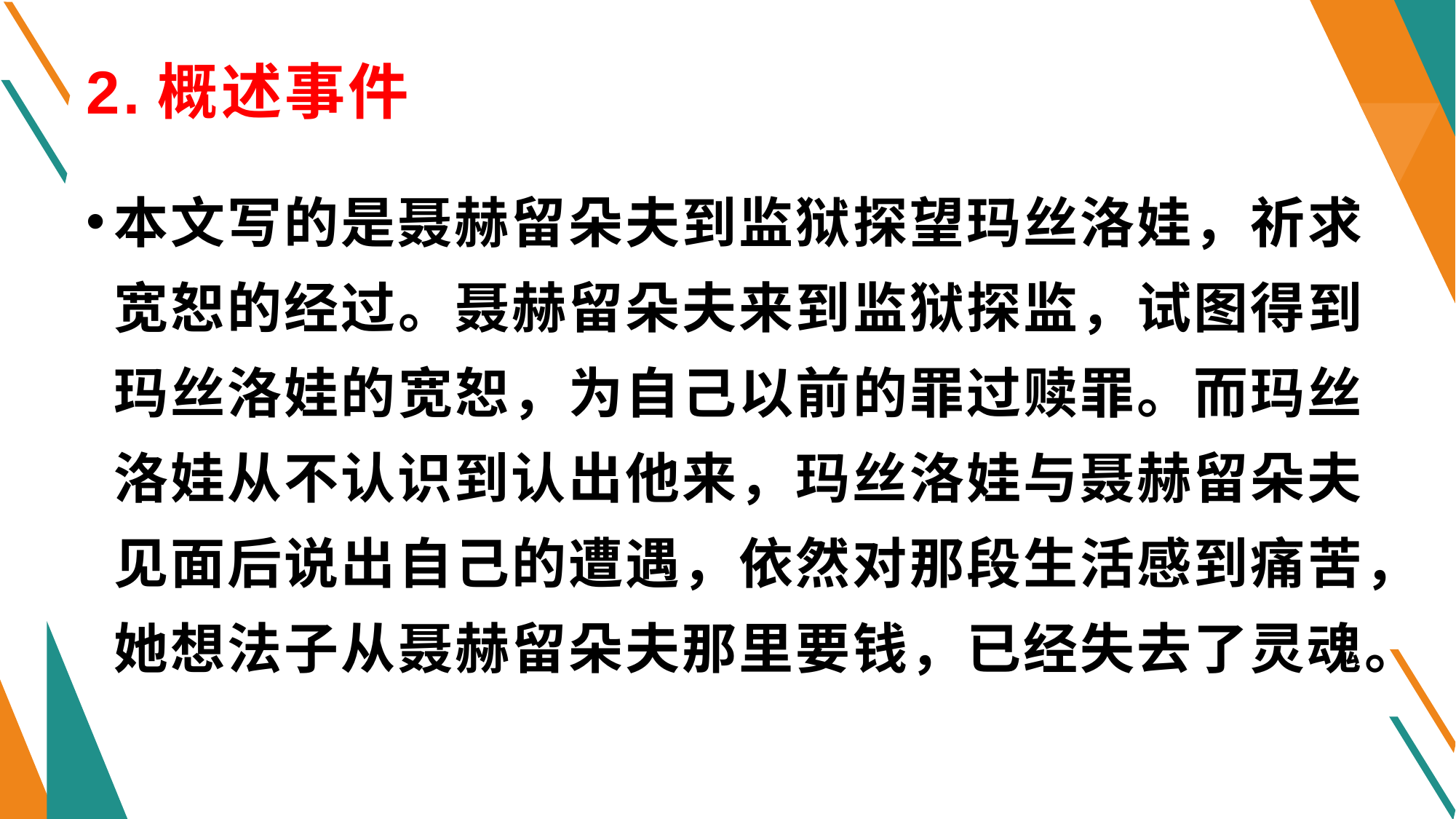

# 2.概述事件
本文写的是聂赫留朵夫到监狱探望玛丝洛娃，祈求宽恕的经过。聂赫留朵夫来到监狱探监，试图得到玛丝洛娃的宽恕，为自己以前的罪过赎罪。而玛丝洛娃从不认识到认出他来，玛丝洛娃与聂赫留朵夫见面后说出自己的遭遇，依然对那段生活感到痛苦，她想法子从聂赫留朵夫那里要钱，已经失去了灵魂。